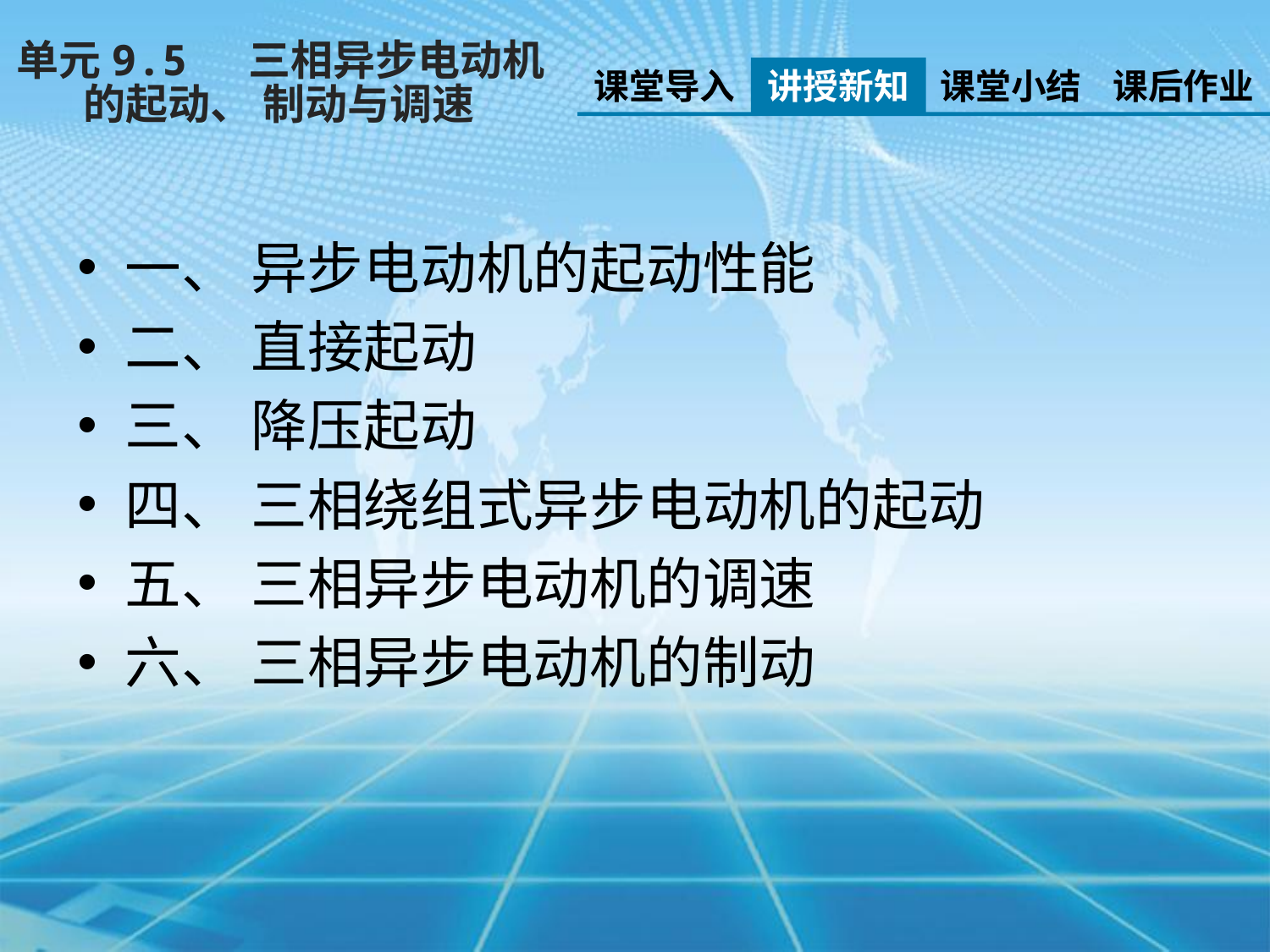

单元9.5  三相异步电动机
      的起动、 制动与调速
课堂导入
讲授新知
课堂小结
课后作业
一、 异步电动机的起动性能
二、 直接起动
三、 降压起动
四、 三相绕组式异步电动机的起动
五、 三相异步电动机的调速
六、 三相异步电动机的制动